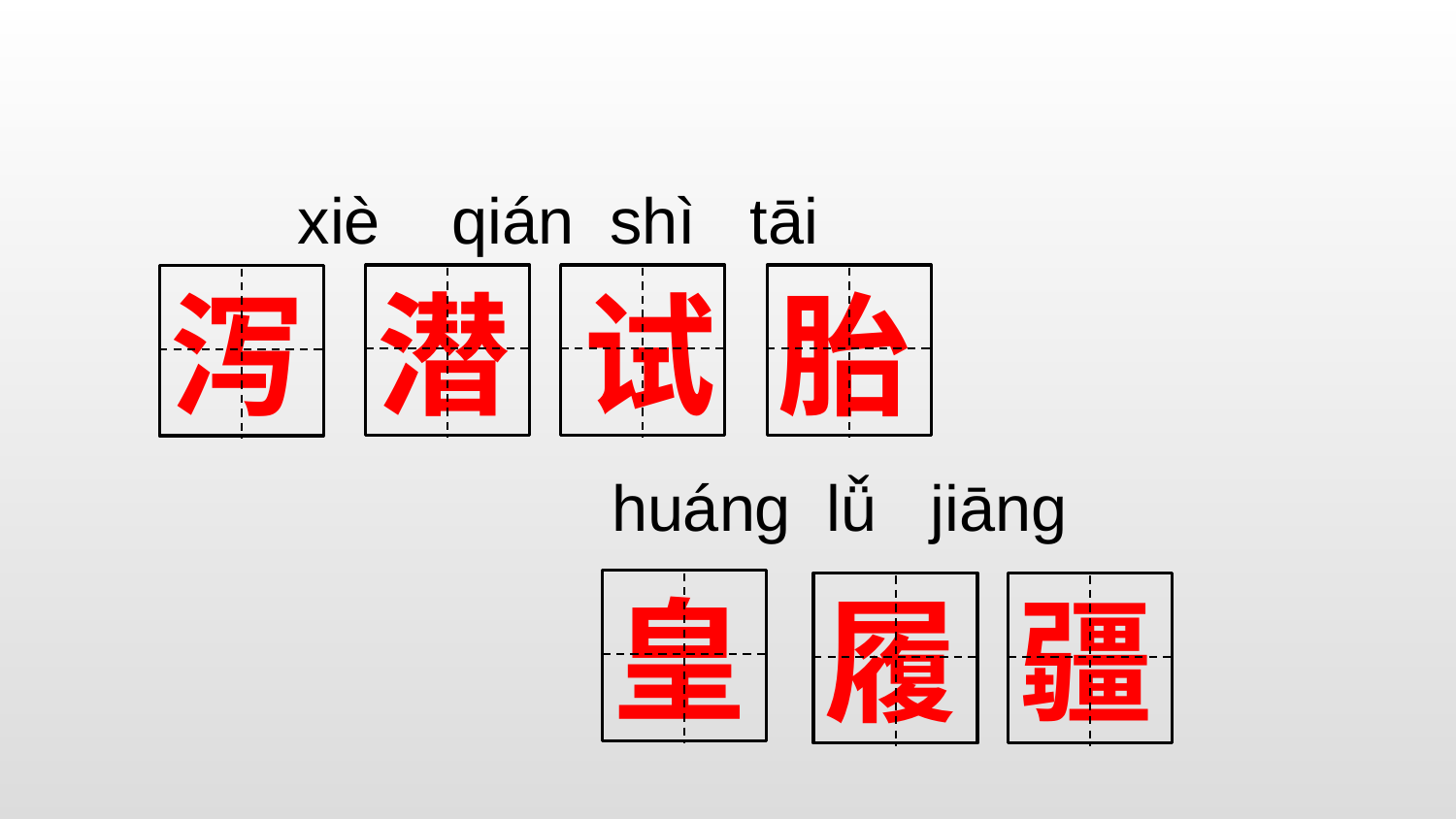

xiè    qián  shì   tāi

泻
潜
试
胎
huáng  lǚ   jiāng
皇

履

疆